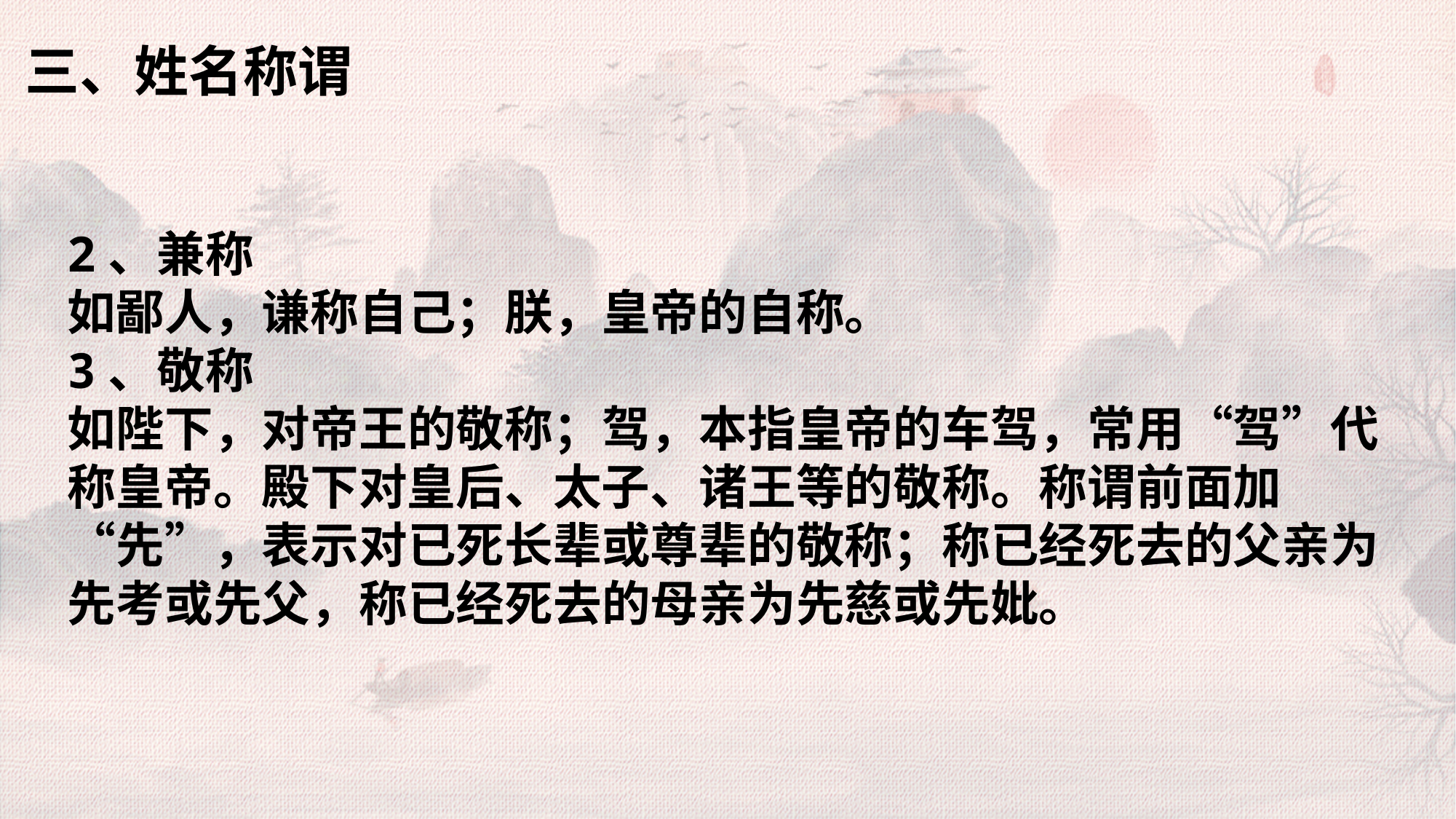

三、姓名称谓
2、兼称
如鄙人，谦称自己；朕，皇帝的自称。
3、敬称
如陛下，对帝王的敬称；驾，本指皇帝的车驾，常用“驾”代称皇帝。殿下对皇后、太子、诸王等的敬称。称谓前面加“先”，表示对已死长辈或尊辈的敬称；称已经死去的父亲为先考或先父，称已经死去的母亲为先慈或先妣。